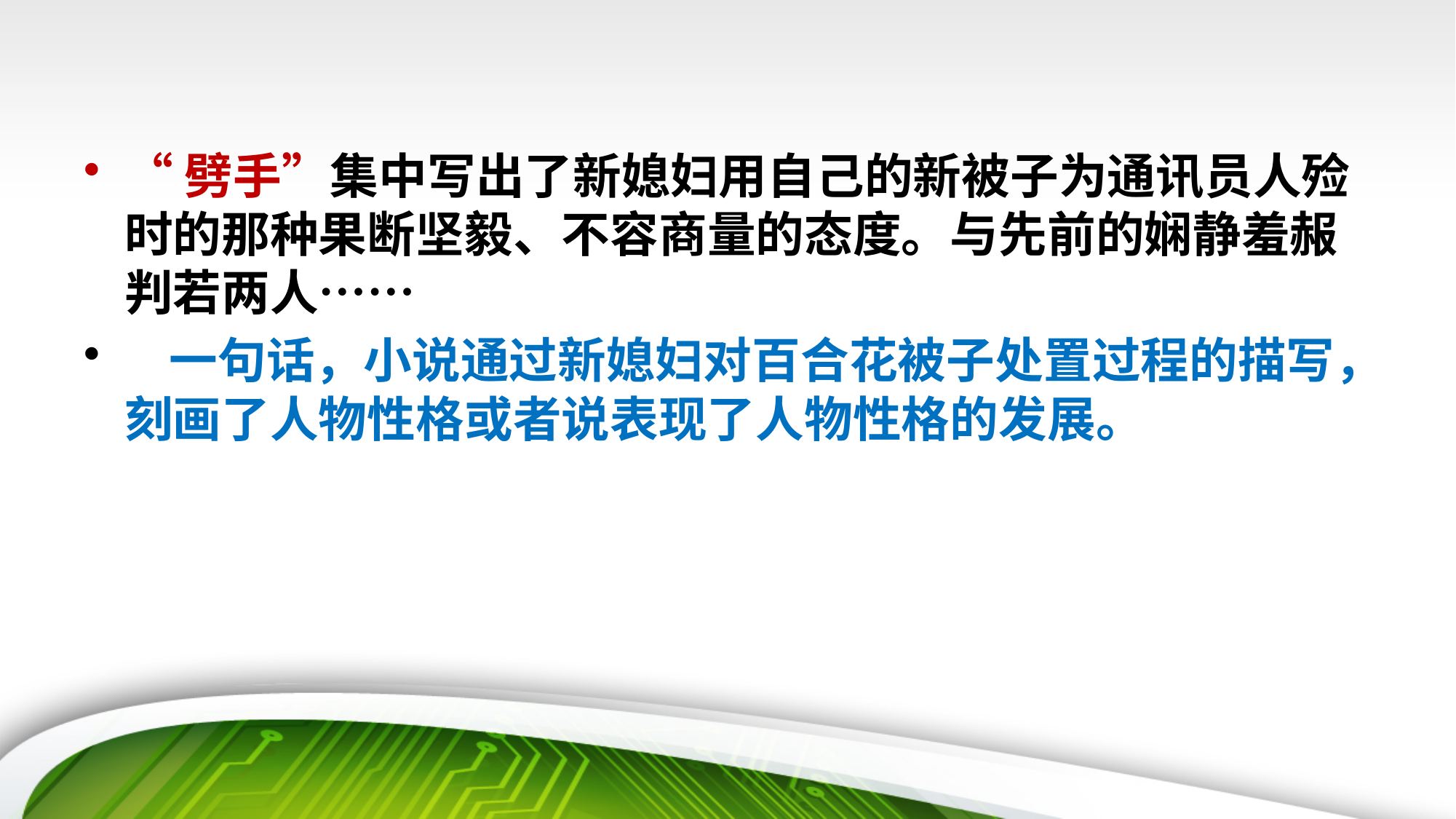

#
“劈手”集中写出了新媳妇用自己的新被子为通讯员人殓时的那种果断坚毅、不容商量的态度。与先前的娴静羞赧判若两人……
   一句话，小说通过新媳妇对百合花被子处置过程的描写，刻画了人物性格或者说表现了人物性格的发展。